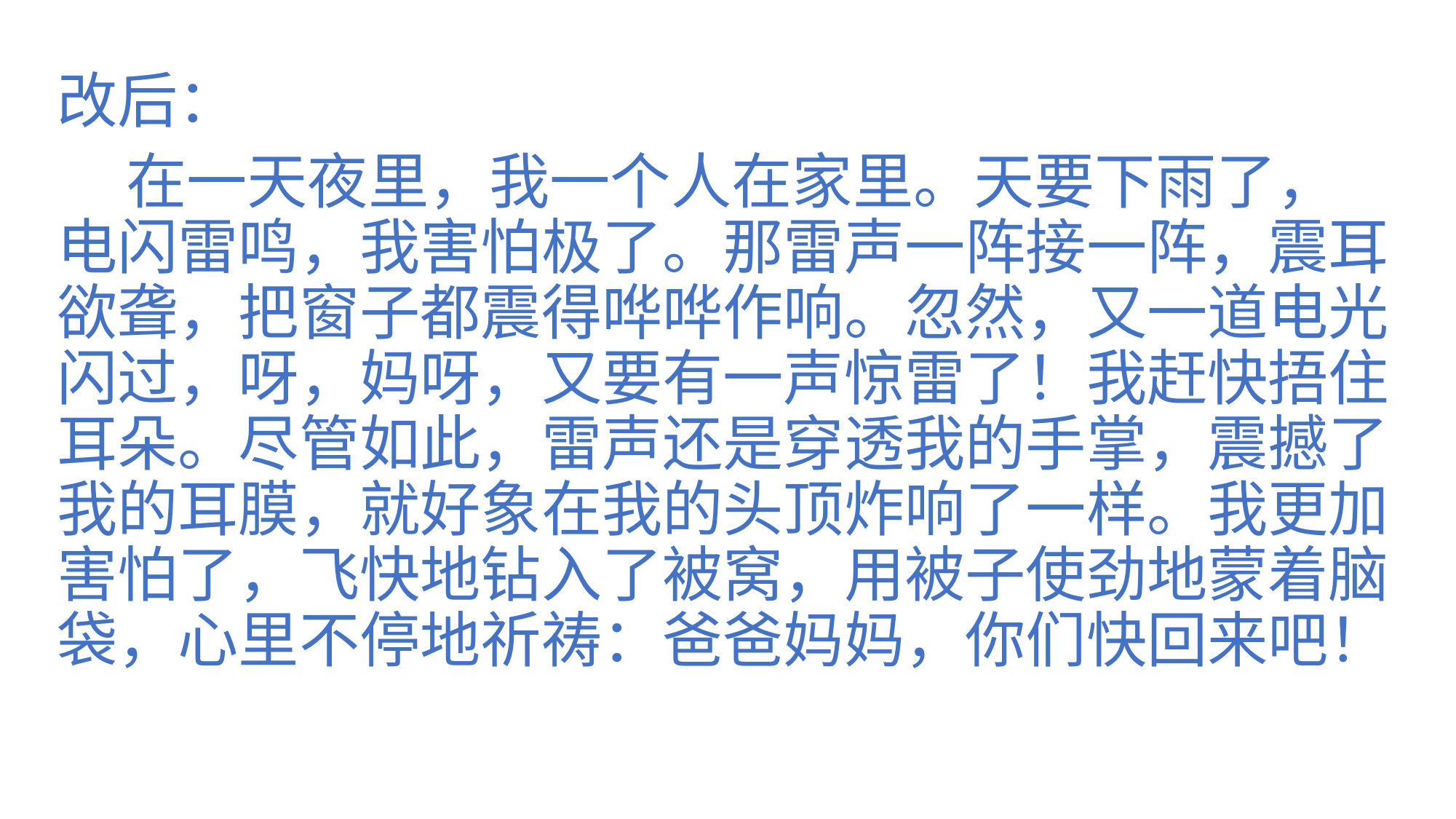

改后：
    在一天夜里，我一个人在家里。天要下雨了，电闪雷鸣，我害怕极了。那雷声一阵接一阵，震耳欲聋，把窗子都震得哗哗作响。忽然，又一道电光闪过，呀，妈呀，又要有一声惊雷了！我赶快捂住耳朵。尽管如此，雷声还是穿透我的手掌，震撼了我的耳膜，就好象在我的头顶炸响了一样。我更加害怕了，飞快地钻入了被窝，用被子使劲地蒙着脑袋，心里不停地祈祷：爸爸妈妈，你们快回来吧！